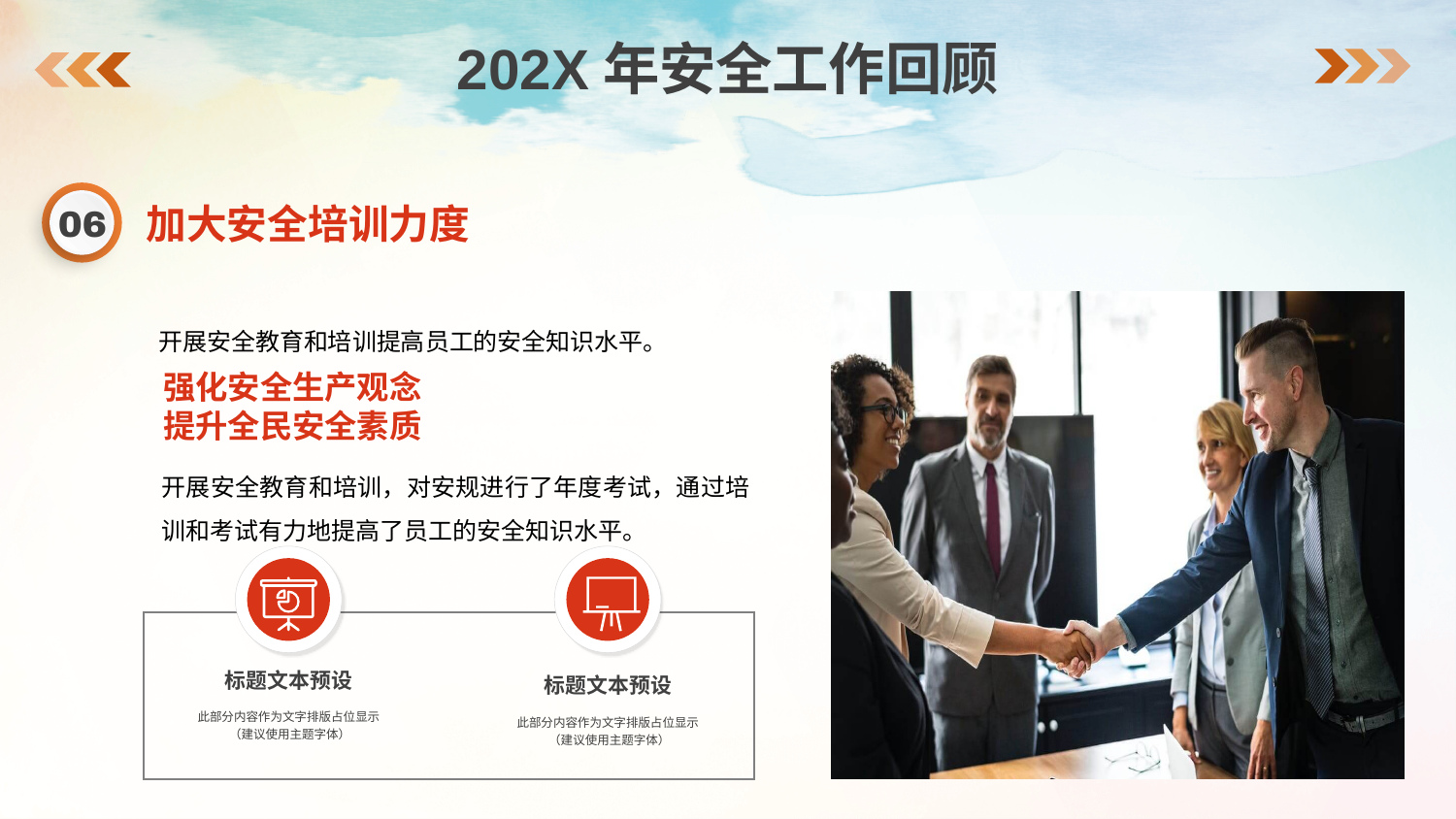

202X年安全工作回顾

06
加大安全培训力度

开展安全教育和培训提高员工的安全知识水平。
强化安全生产观念
提升全民安全素质
开展安全教育和培训，对安规进行了年度考试，通过培训和考试有力地提高了员工的安全知识水平。

标题文本预设
此部分内容作为文字排版占位显示
 （建议使用主题字体）
标题文本预设
此部分内容作为文字排版占位显示
 （建议使用主题字体）